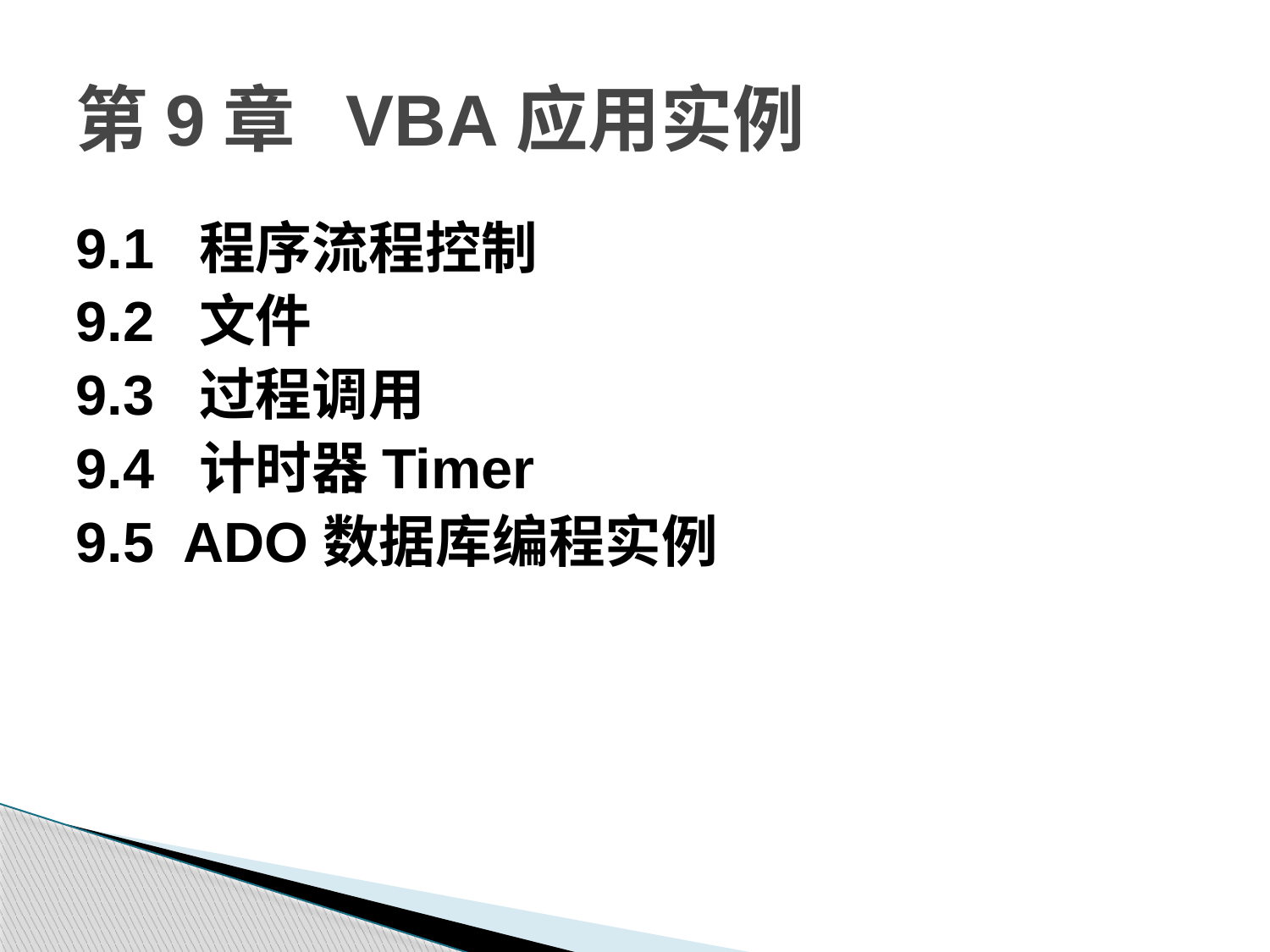

# 第9章  VBA应用实例
9.1  程序流程控制
9.2  文件
9.3  过程调用
9.4  计时器Timer
9.5  ADO数据库编程实例